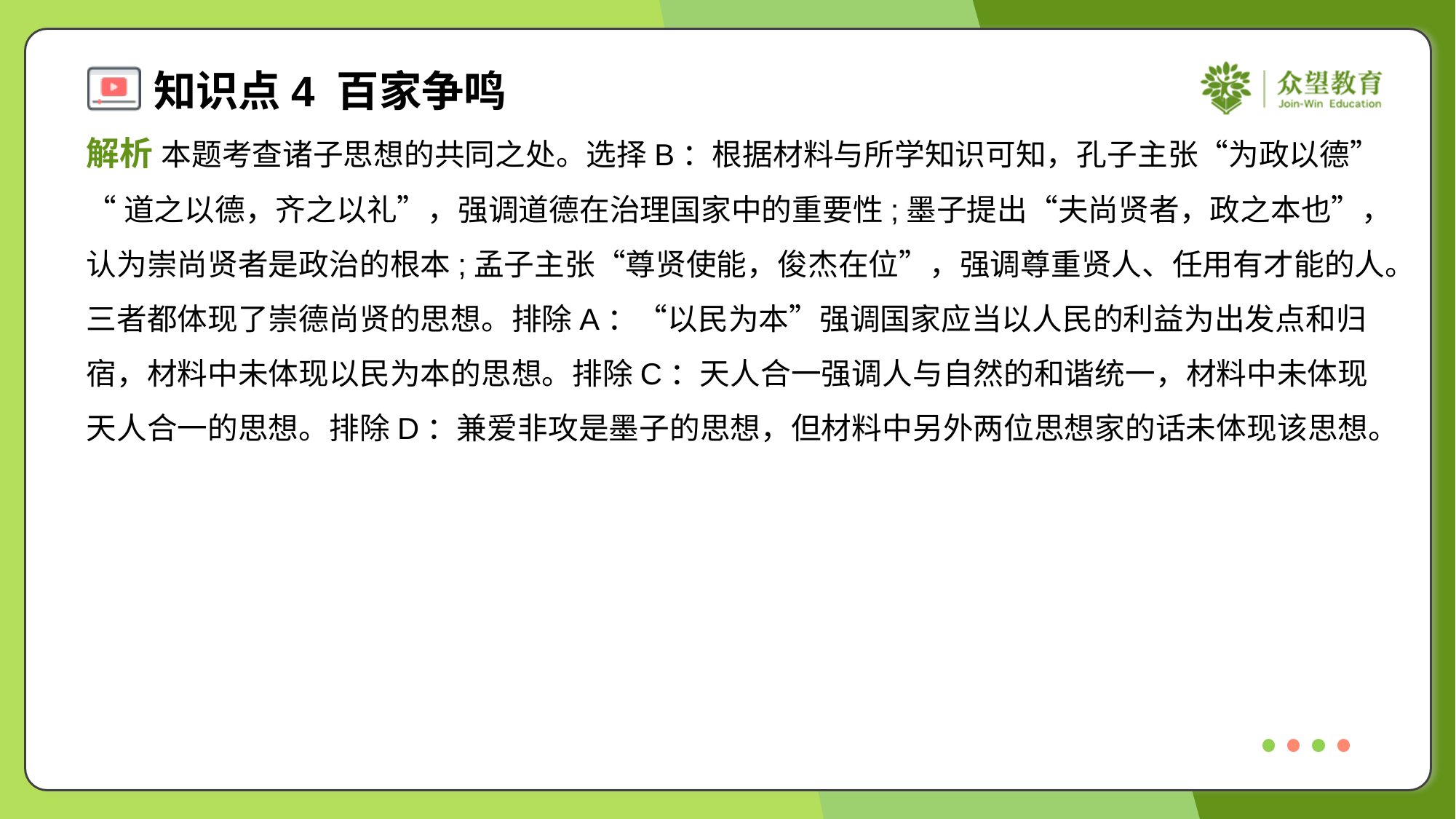

解析 本题考查诸子思想的共同之处。选择B：根据材料与所学知识可知，孔子主张“为政以德”
“道之以德，齐之以礼”，强调道德在治理国家中的重要性;墨子提出“夫尚贤者，政之本也”，
认为崇尚贤者是政治的根本;孟子主张“尊贤使能，俊杰在位”，强调尊重贤人、任用有才能的人。
三者都体现了崇德尚贤的思想。排除A：“以民为本”强调国家应当以人民的利益为出发点和归
宿，材料中未体现以民为本的思想。排除C：天人合一强调人与自然的和谐统一，材料中未体现
天人合一的思想。排除D：兼爱非攻是墨子的思想，但材料中另外两位思想家的话未体现该思想。